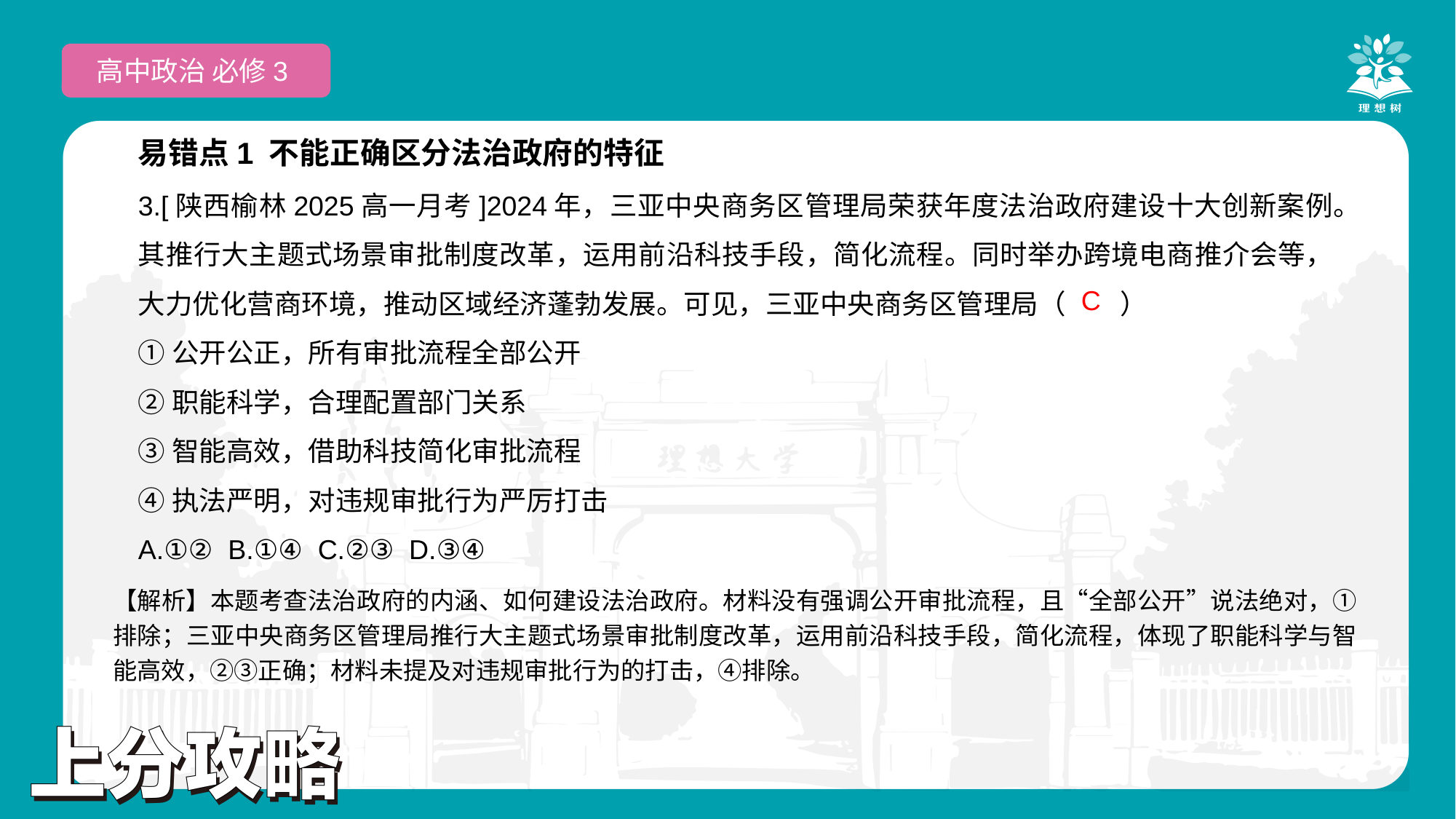

高中政治 必修3
易错点1 不能正确区分法治政府的特征
3.[陕西榆林2025高一月考]2024年，三亚中央商务区管理局荣获年度法治政府建设十大创新案例。其推行大主题式场景审批制度改革，运用前沿科技手段，简化流程。同时举办跨境电商推介会等，大力优化营商环境，推动区域经济蓬勃发展。可见，三亚中央商务区管理局（　　）
①公开公正，所有审批流程全部公开
②职能科学，合理配置部门关系
③智能高效，借助科技简化审批流程
④执法严明，对违规审批行为严厉打击
A.①②  B.①④  C.②③  D.③④
 C
【解析】本题考查法治政府的内涵、如何建设法治政府。材料没有强调公开审批流程，且“全部公开”说法绝对，①排除；三亚中央商务区管理局推行大主题式场景审批制度改革，运用前沿科技手段，简化流程，体现了职能科学与智能高效，②③正确；材料未提及对违规审批行为的打击，④排除。